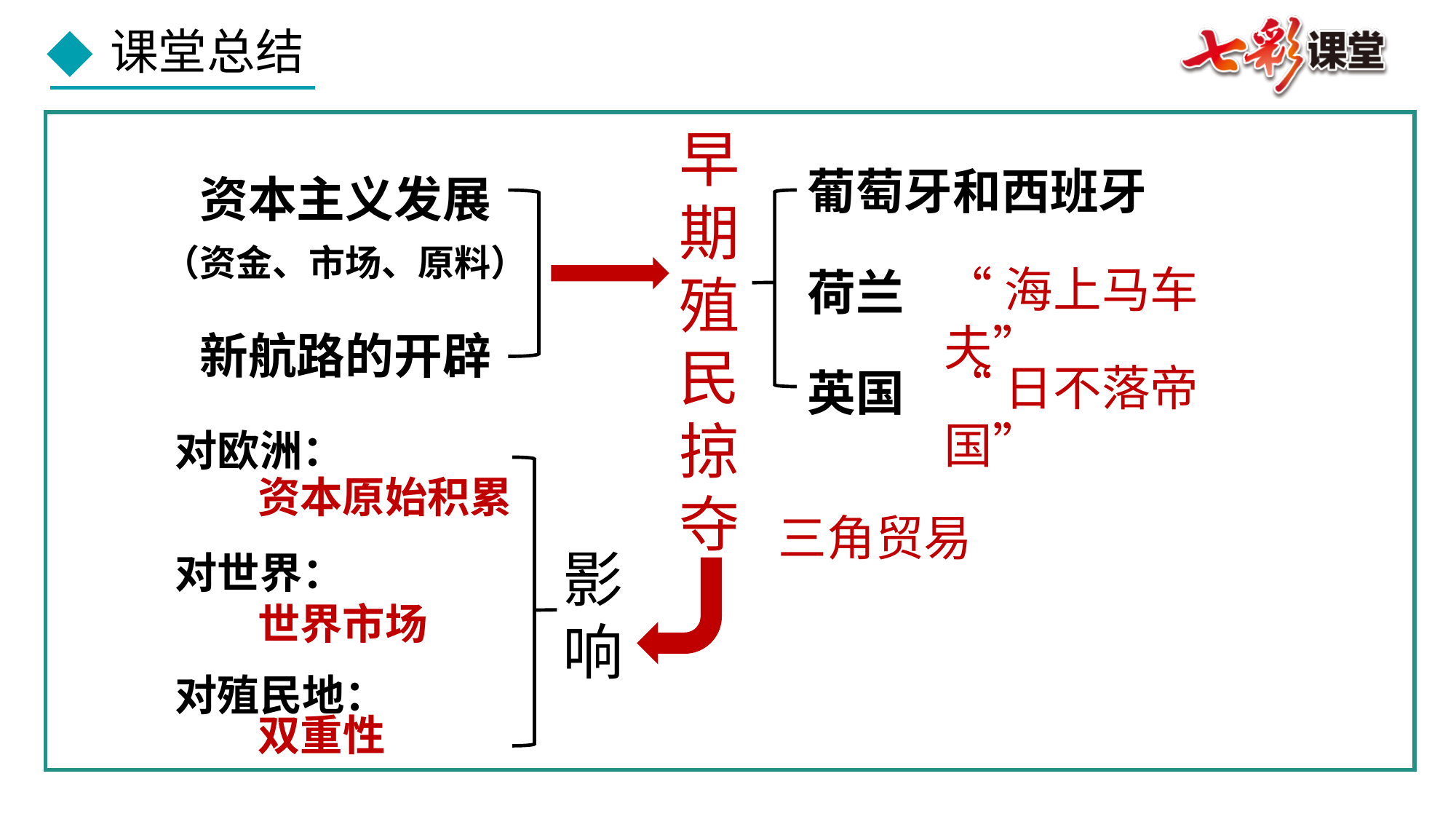

早期殖民掠夺
葡萄牙和西班牙
资本主义发展
（资金、市场、原料）

荷兰
“海上马车夫”

新航路的开辟
英国
“日不落帝国”
对欧洲：

对世界：

对殖民地：

资本原始积累
三角贸易
影响

世界市场
双重性